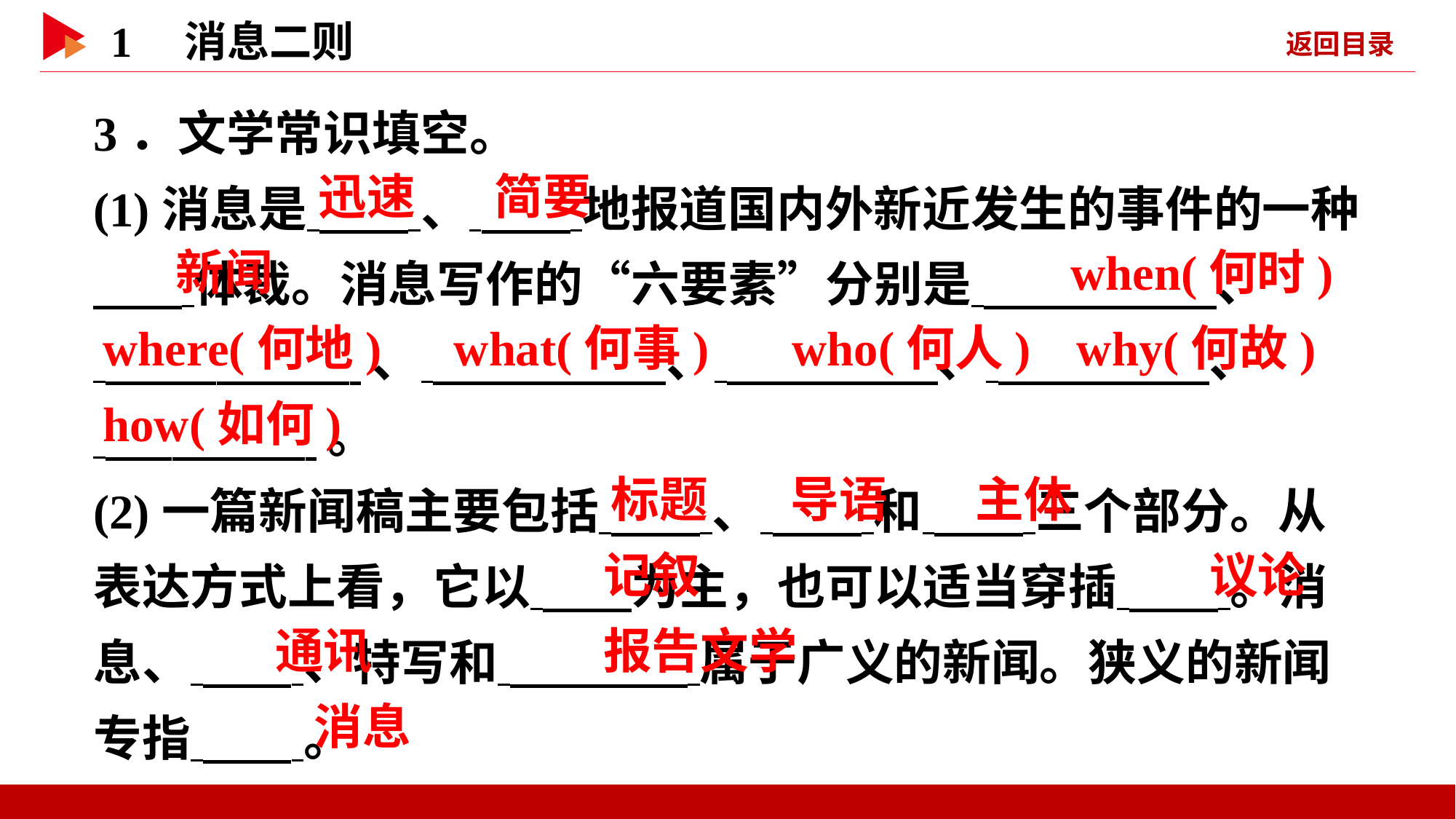

3．文学常识填空。
(1)消息是          、          地报道国内外新近发生的事件的一种          体裁。消息写作的“六要素”分别是                      、
                        、                      、                    、                    、
                    。
(2)一篇新闻稿主要包括          、          和          三个部分。从表达方式上看，它以         为主，也可以适当穿插          。消息、          、特写和                  属于广义的新闻。狭义的新闻专指          。
 迅速
 简要
 新闻
 when(何时)
 where(何地)
 what(何事)
 who(何人)
 why(何故)
 how(如何)
 标题
 导语
 主体
 记叙
 议论
 通讯
 报告文学
 消息